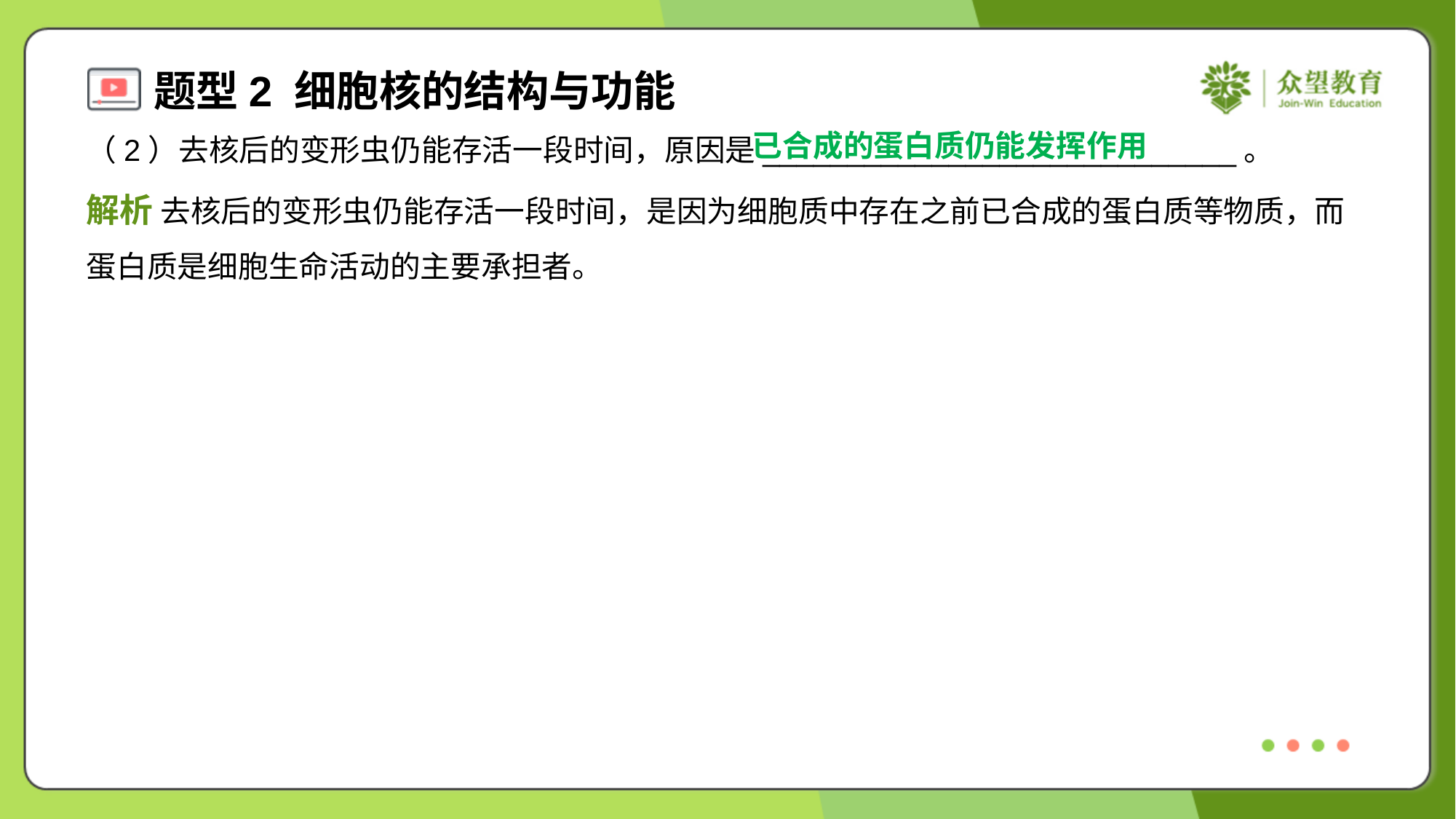

已合成的蛋白质仍能发挥作用
（2）去核后的变形虫仍能存活一段时间，原因是____________________________。
解析 去核后的变形虫仍能存活一段时间，是因为细胞质中存在之前已合成的蛋白质等物质，而
蛋白质是细胞生命活动的主要承担者。